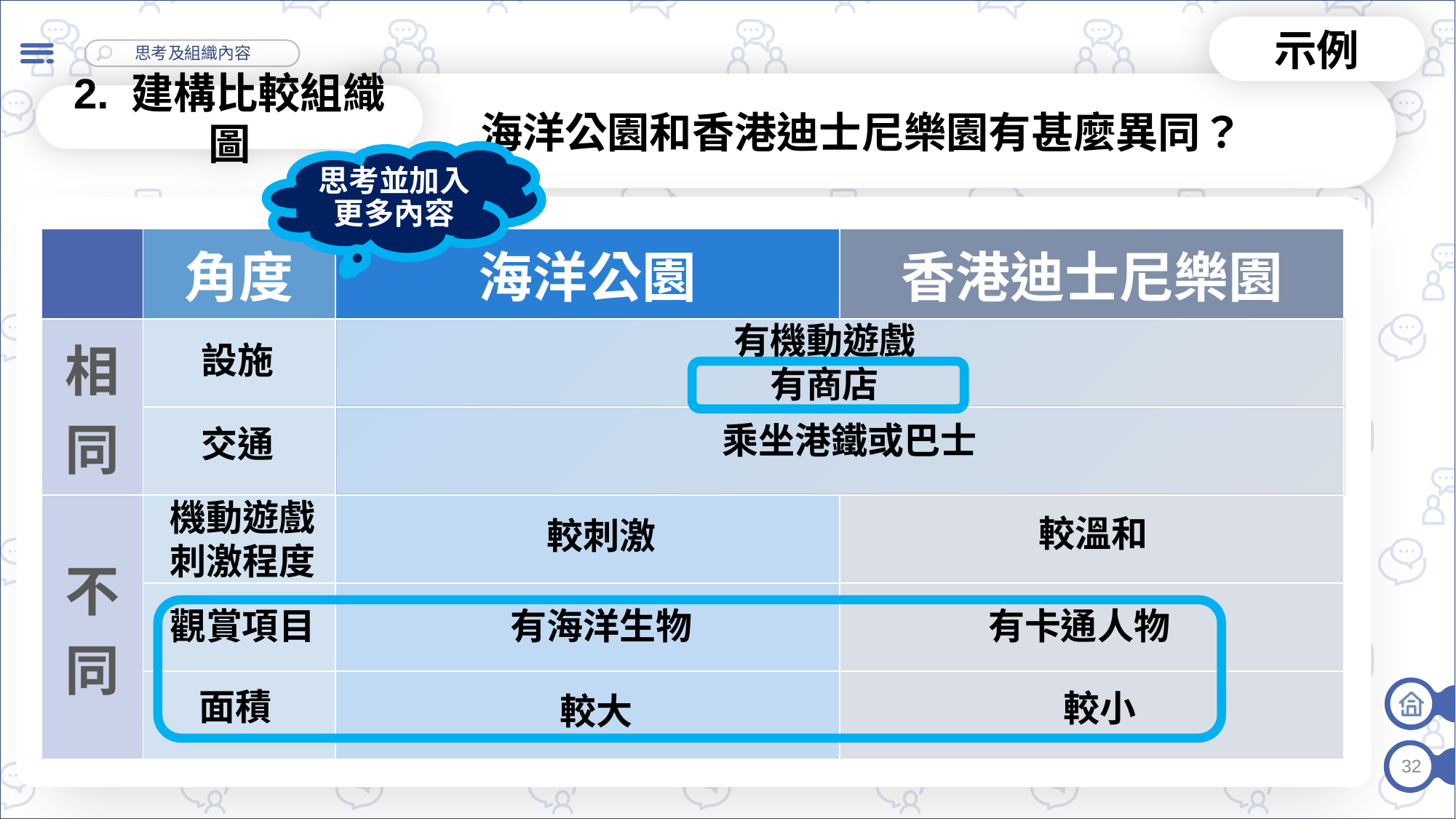

示例
海洋公園和香港迪士尼樂園有甚麼異同？
2. 建構比較組織圖
思考並加入更多內容

|  | 角度 | 海洋公園 | 香港迪士尼樂園 |
| --- | --- | --- | --- |
| 相同 |  |  |  |
|  |  |  |  |
| 不同 |  |  |  |
|  |  |  |  |
|  |  |  |  |
有機動遊戲
有商店
設施

乘坐港鐵或巴士
交通
機動遊戲
刺激程度
較溫和
較刺激
觀賞項目
有海洋生物
有卡通人物

面積
較小
較大
32